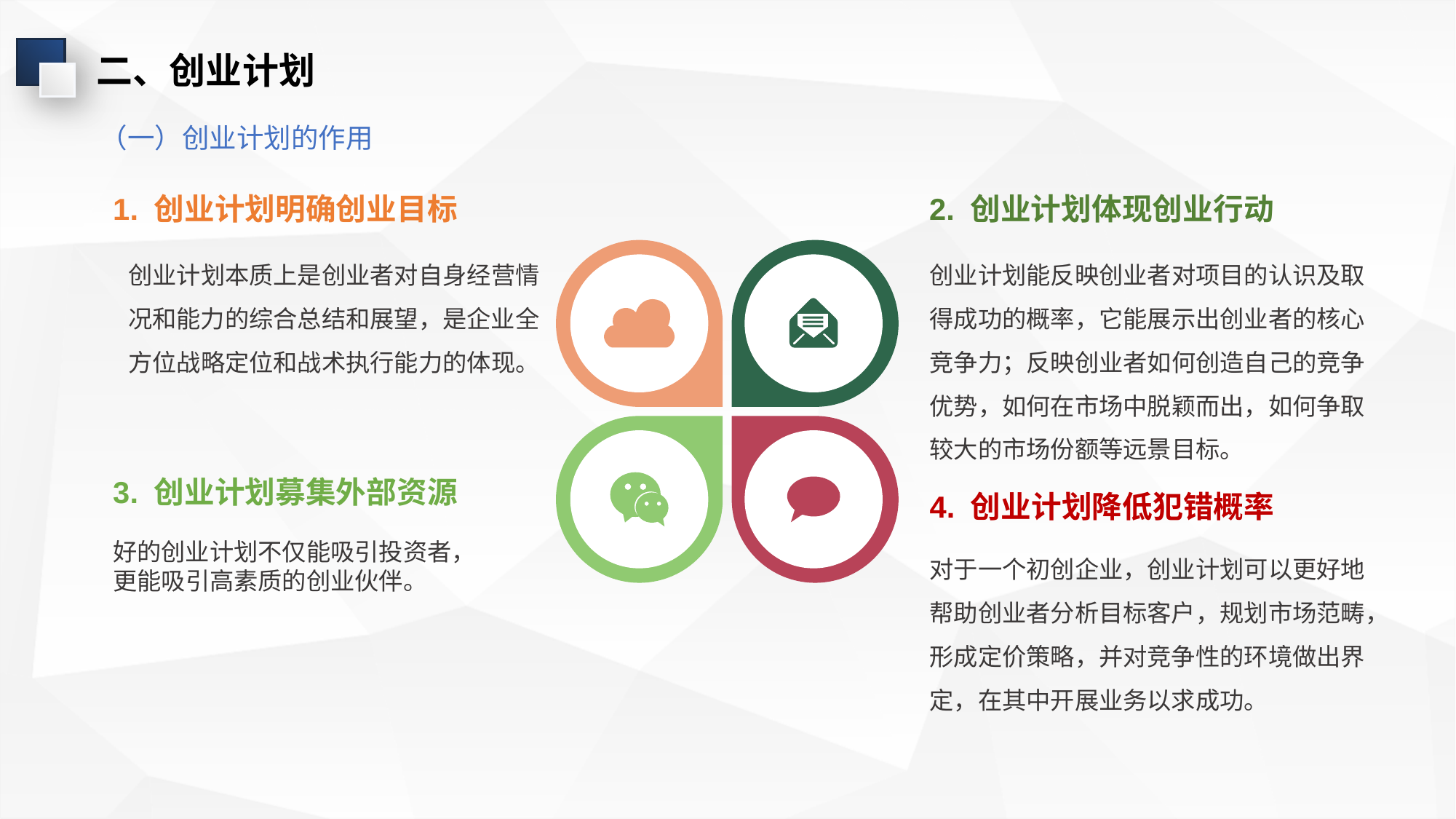

二、创业计划
（一）创业计划的作用
1. 创业计划明确创业目标
2. 创业计划体现创业行动
创业计划本质上是创业者对自身经营情况和能力的综合总结和展望，是企业全方位战略定位和战术执行能力的体现。
创业计划能反映创业者对项目的认识及取得成功的概率，它能展示出创业者的核心竞争力；反映创业者如何创造自己的竞争优势，如何在市场中脱颖而出，如何争取较大的市场份额等远景目标。

3. 创业计划募集外部资源

4. 创业计划降低犯错概率
好的创业计划不仅能吸引投资者，更能吸引高素质的创业伙伴。
对于一个初创企业，创业计划可以更好地帮助创业者分析目标客户，规划市场范畴，形成定价策略，并对竞争性的环境做出界定，在其中开展业务以求成功。